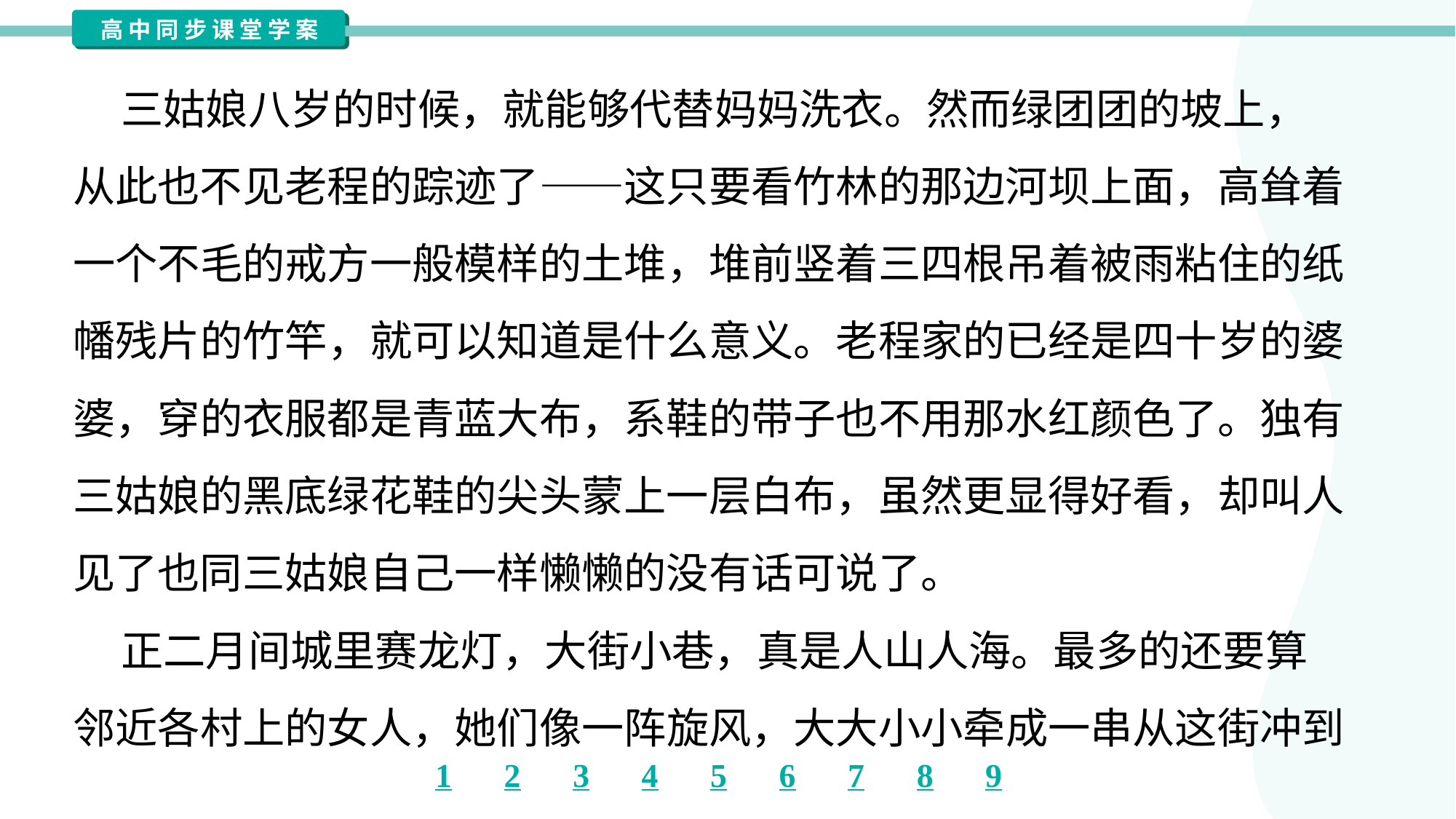

三姑娘八岁的时候，就能够代替妈妈洗衣。然而绿团团的坡上，
从此也不见老程的踪迹了——这只要看竹林的那边河坝上面，高耸着
一个不毛的戒方一般模样的土堆，堆前竖着三四根吊着被雨粘住的纸
幡残片的竹竿，就可以知道是什么意义。老程家的已经是四十岁的婆
婆，穿的衣服都是青蓝大布，系鞋的带子也不用那水红颜色了。独有
三姑娘的黑底绿花鞋的尖头蒙上一层白布，虽然更显得好看，却叫人
见了也同三姑娘自己一样懒懒的没有话可说了。
    正二月间城里赛龙灯，大街小巷，真是人山人海。最多的还要算
邻近各村上的女人，她们像一阵旋风，大大小小牵成一串从这街冲到